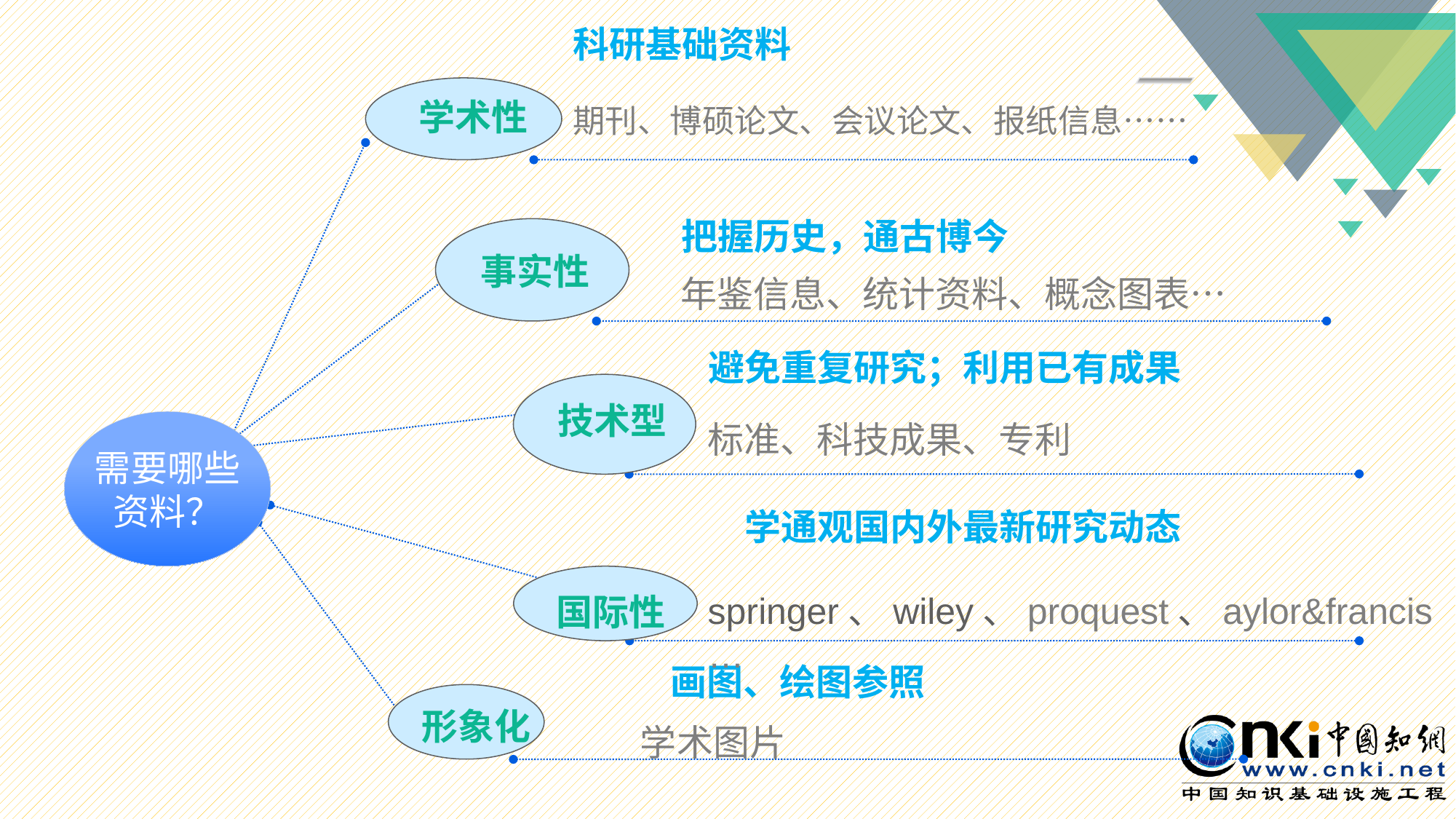

科研基础资料

期刊、博硕论文、会议论文、报纸信息……

  学术性

把握历史，通古博今
年鉴信息、统计资料、概念图表…

事实性

避免重复研究；利用已有成果

技术型

标准、科技成果、专利
需要哪些资料？

学通观国内外最新研究动态

国际性
springer、wiley、proquest、aylor&francis…

画图、绘图参照

学术图片
形象化